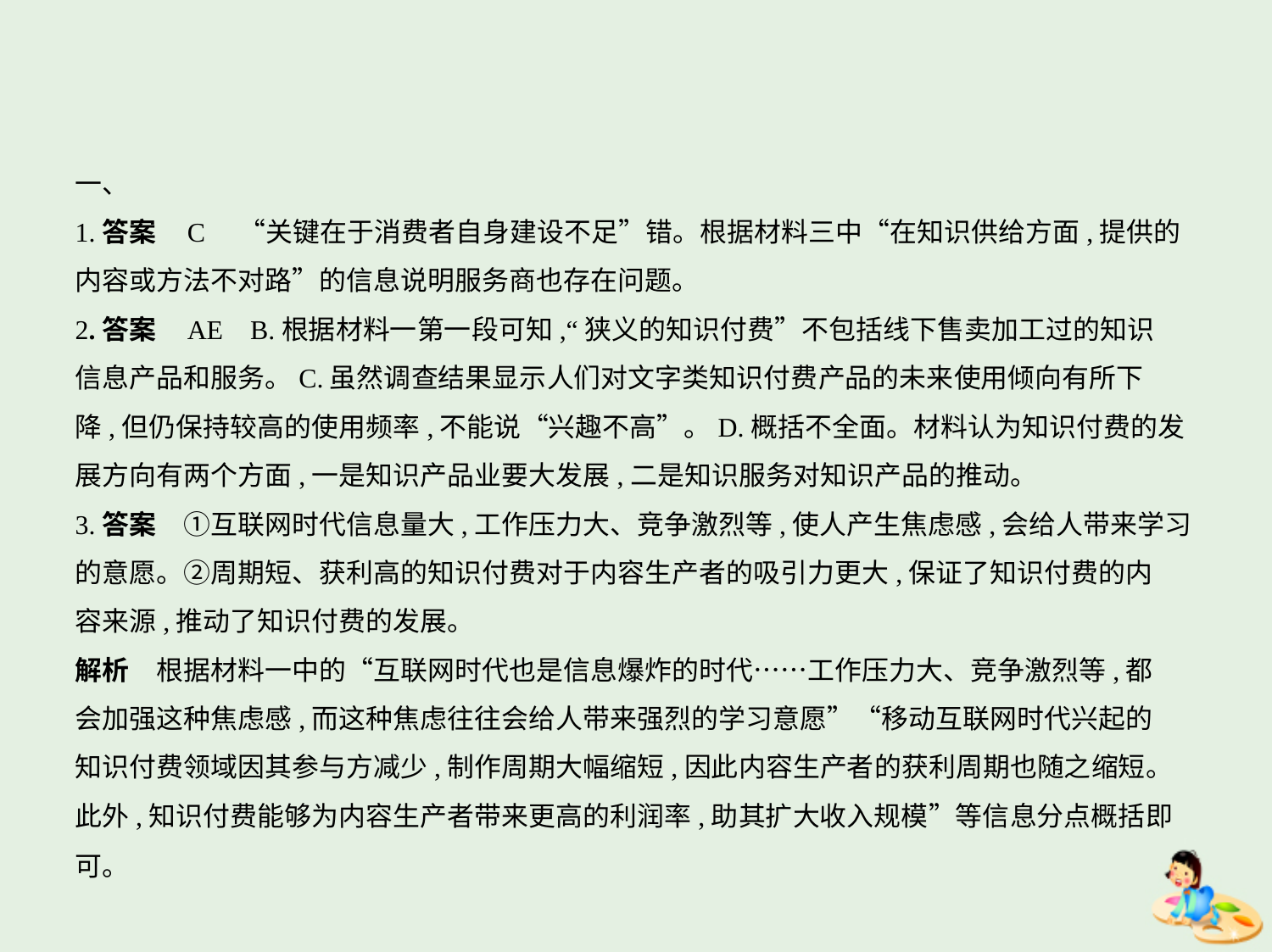

一、
1.答案    C　“关键在于消费者自身建设不足”错。根据材料三中“在知识供给方面,提供的
内容或方法不对路”的信息说明服务商也存在问题。
2.答案    AE    B.根据材料一第一段可知,“狭义的知识付费”不包括线下售卖加工过的知识
信息产品和服务。C.虽然调查结果显示人们对文字类知识付费产品的未来使用倾向有所下
降,但仍保持较高的使用频率,不能说“兴趣不高”。D.概括不全面。材料认为知识付费的发
展方向有两个方面,一是知识产品业要大发展,二是知识服务对知识产品的推动。
3.答案　①互联网时代信息量大,工作压力大、竞争激烈等,使人产生焦虑感,会给人带来学习
的意愿。②周期短、获利高的知识付费对于内容生产者的吸引力更大,保证了知识付费的内
容来源,推动了知识付费的发展。
解析　根据材料一中的“互联网时代也是信息爆炸的时代……工作压力大、竞争激烈等,都
会加强这种焦虑感,而这种焦虑往往会给人带来强烈的学习意愿”“移动互联网时代兴起的
知识付费领域因其参与方减少,制作周期大幅缩短,因此内容生产者的获利周期也随之缩短。
此外,知识付费能够为内容生产者带来更高的利润率,助其扩大收入规模”等信息分点概括即
可。